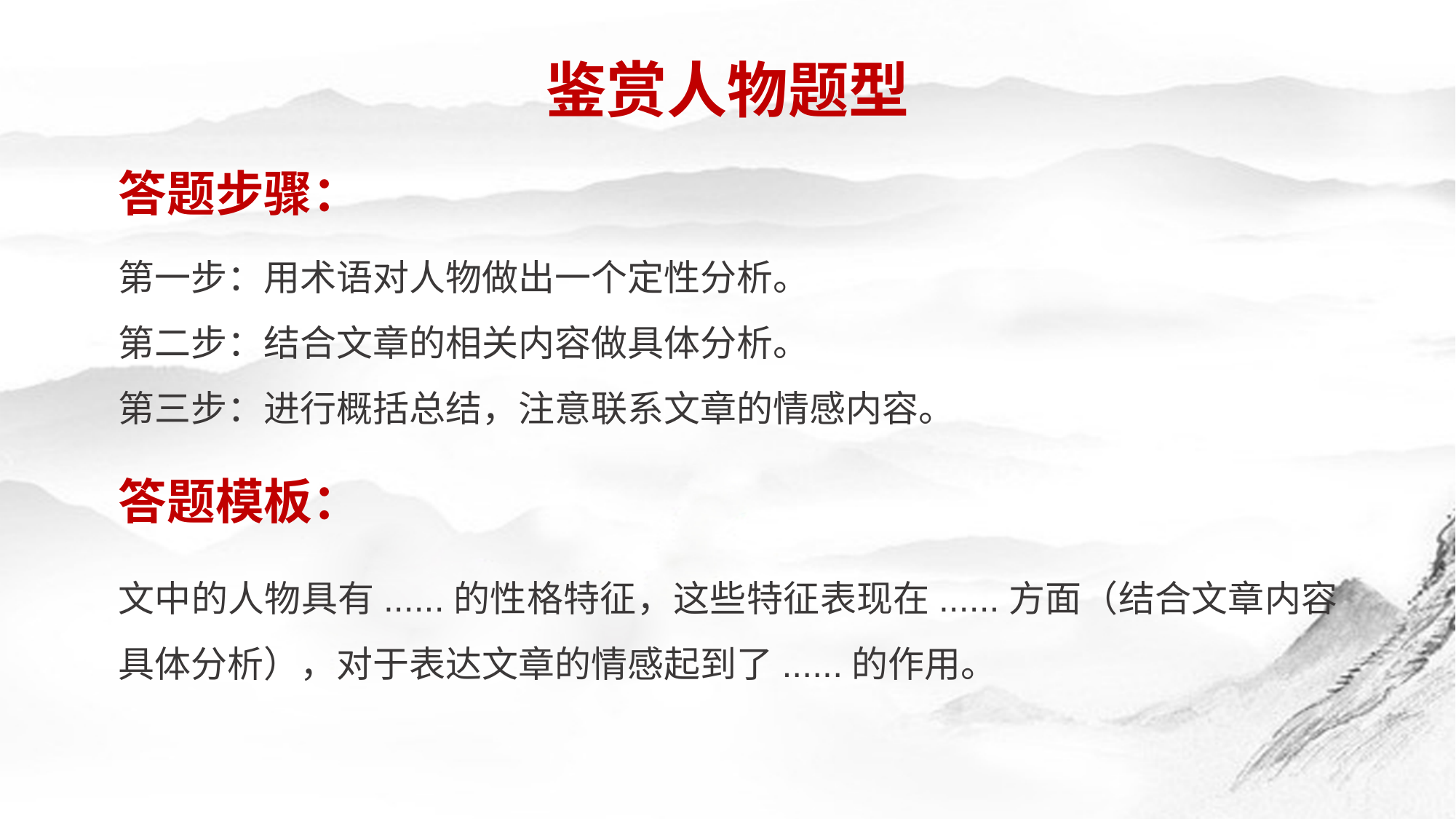

鉴赏人物题型
答题步骤：
第一步：用术语对人物做出一个定性分析。
第二步：结合文章的相关内容做具体分析。
第三步：进行概括总结，注意联系文章的情感内容。
答题模板：
文中的人物具有......的性格特征，这些特征表现在......方面（结合文章内容具体分析），对于表达文章的情感起到了......的作用。